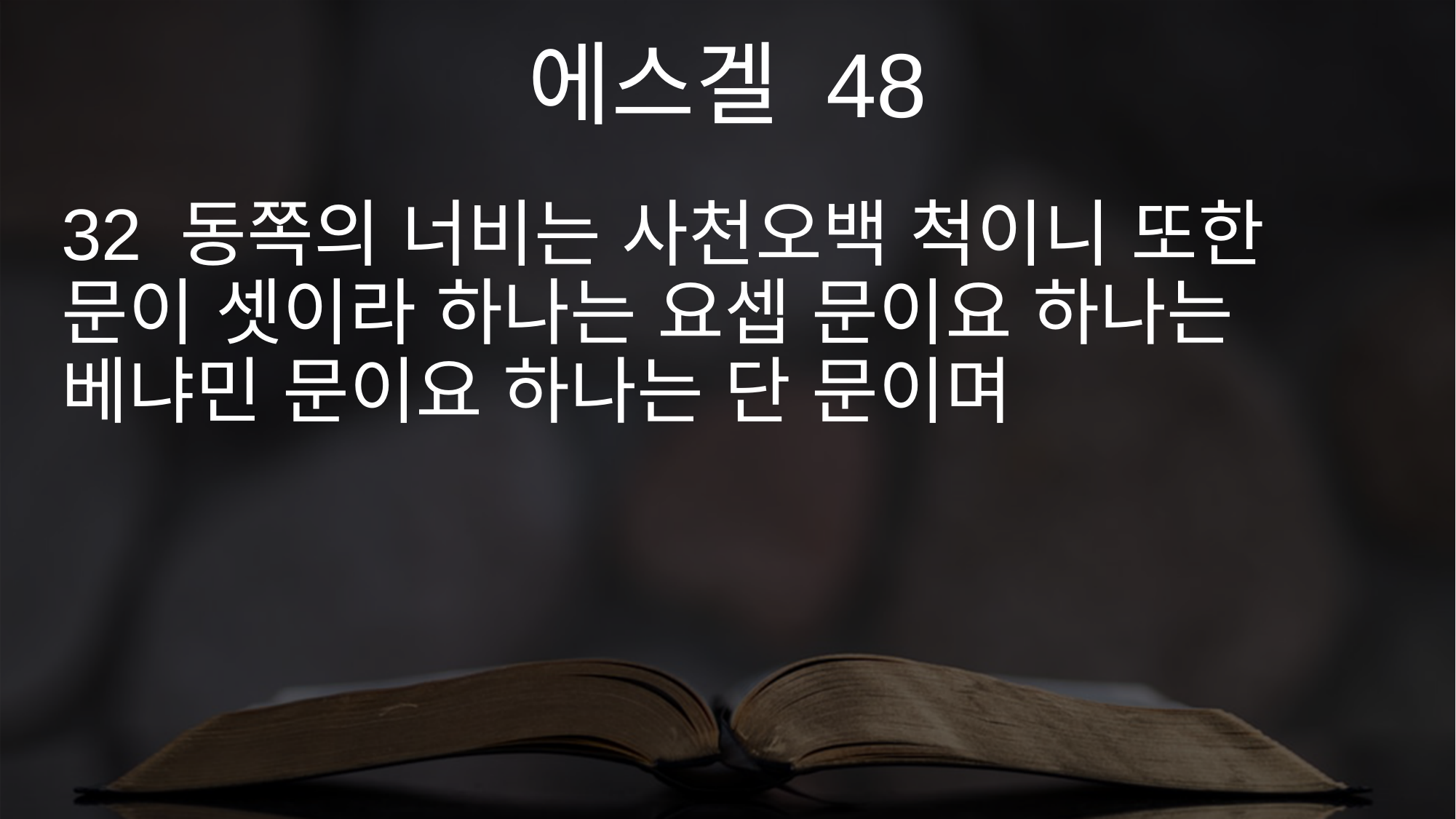

에스겔 48
32 동쪽의 너비는 사천오백 척이니 또한 문이 셋이라 하나는 요셉 문이요 하나는 베냐민 문이요 하나는 단 문이며